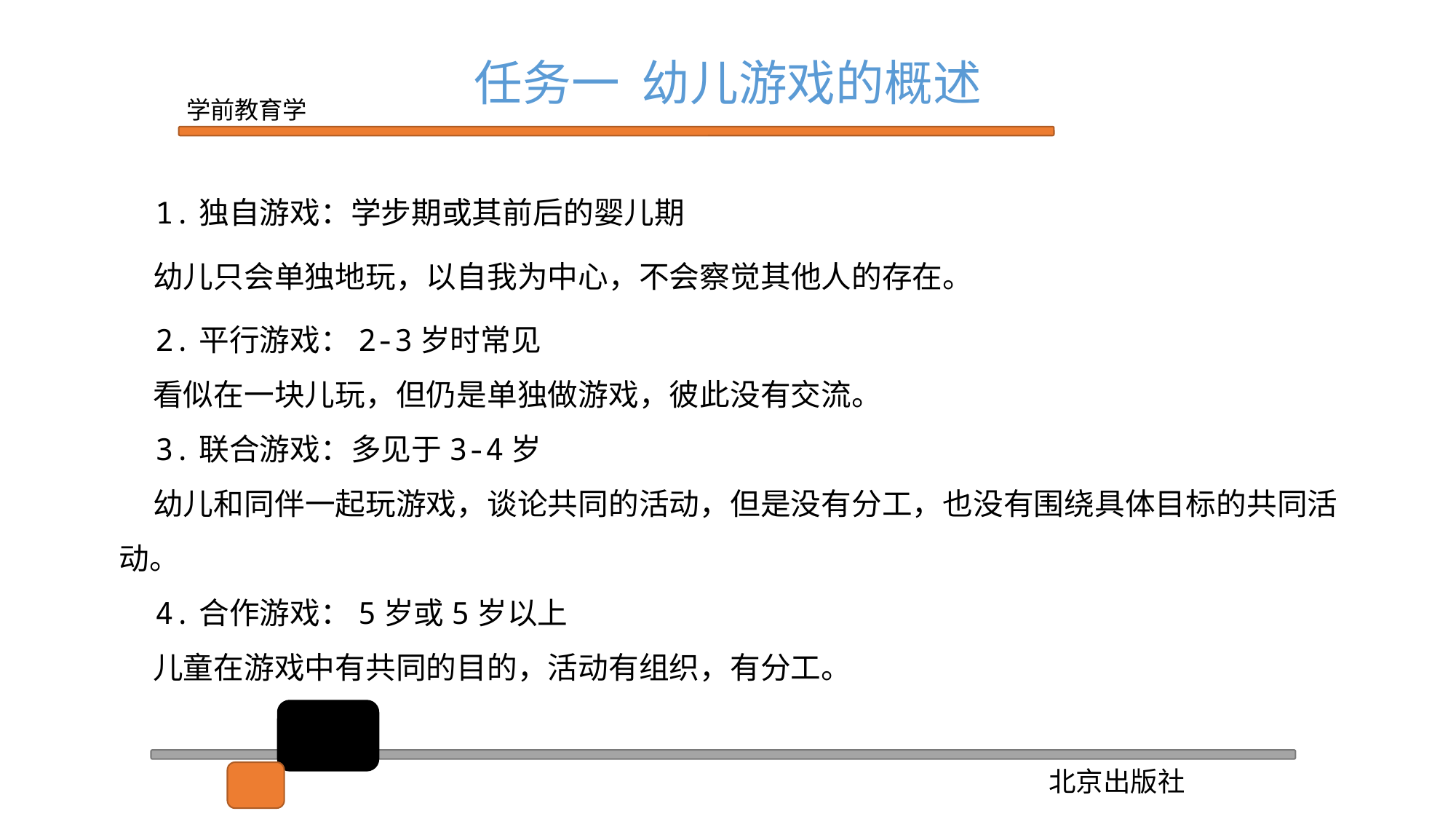

任务一  幼儿游戏的概述
  1.独自游戏：学步期或其前后的婴儿期
    幼儿只会单独地玩，以自我为中心，不会察觉其他人的存在。
  2.平行游戏：2-3岁时常见
    看似在一块儿玩，但仍是单独做游戏，彼此没有交流。
  3.联合游戏：多见于3-4岁
    幼儿和同伴一起玩游戏，谈论共同的活动，但是没有分工，也没有围绕具体目标的共同活动。
  4.合作游戏：5岁或5岁以上
    儿童在游戏中有共同的目的，活动有组织，有分工。